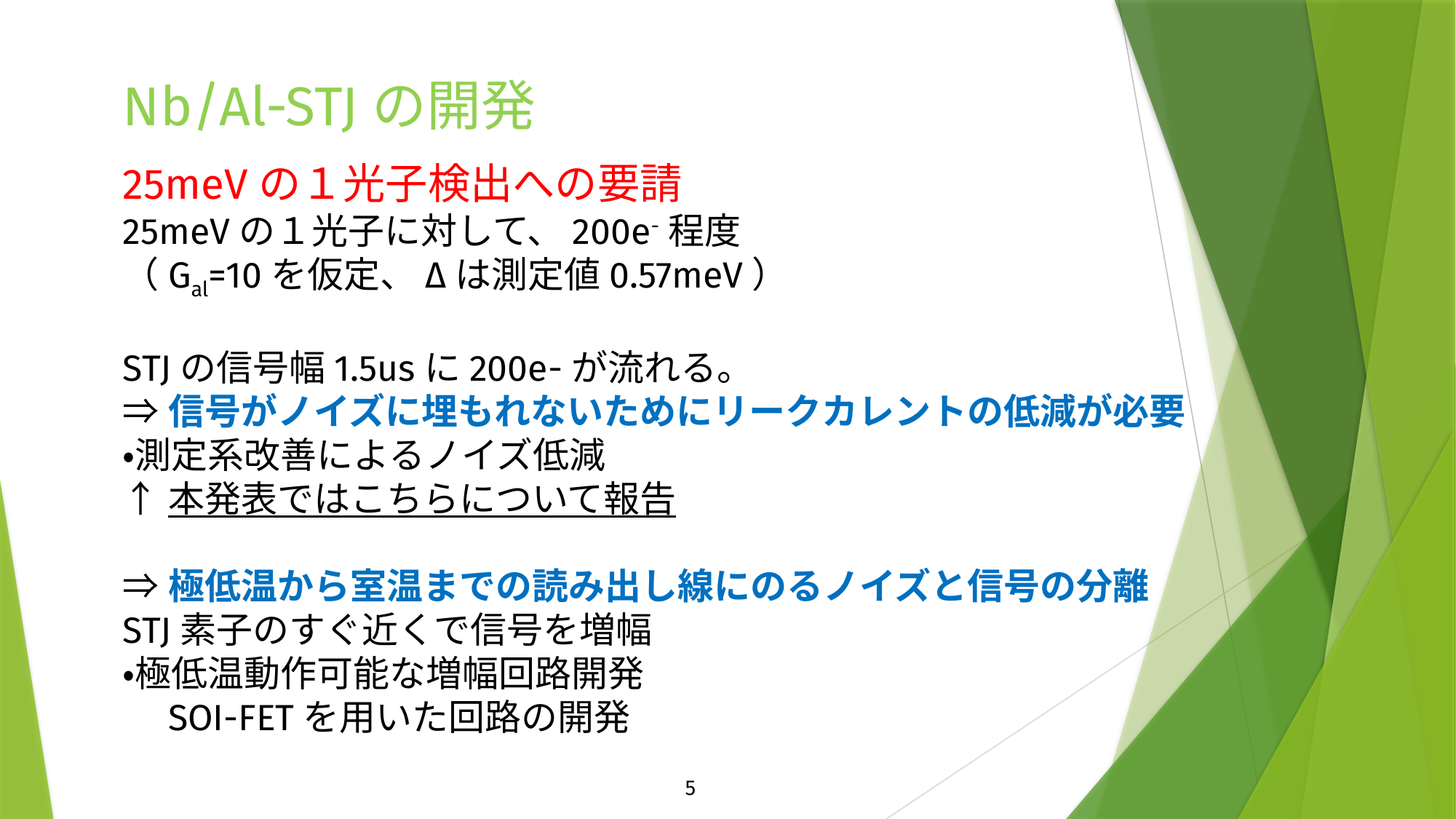

Nb/Al-STJの開発
25meVの１光子検出への要請
25meVの１光子に対して、200e-程度
（Gal=10を仮定、Δは測定値0.57meV）

STJの信号幅1.5usに200e-が流れる。
⇒信号がノイズに埋もれないためにリークカレントの低減が必要
・測定系改善によるノイズ低減
↑本発表ではこちらについて報告

⇒極低温から室温までの読み出し線にのるノイズと信号の分離
STJ素子のすぐ近くで信号を増幅
・極低温動作可能な増幅回路開発
　SOI-FETを用いた回路の開発
5